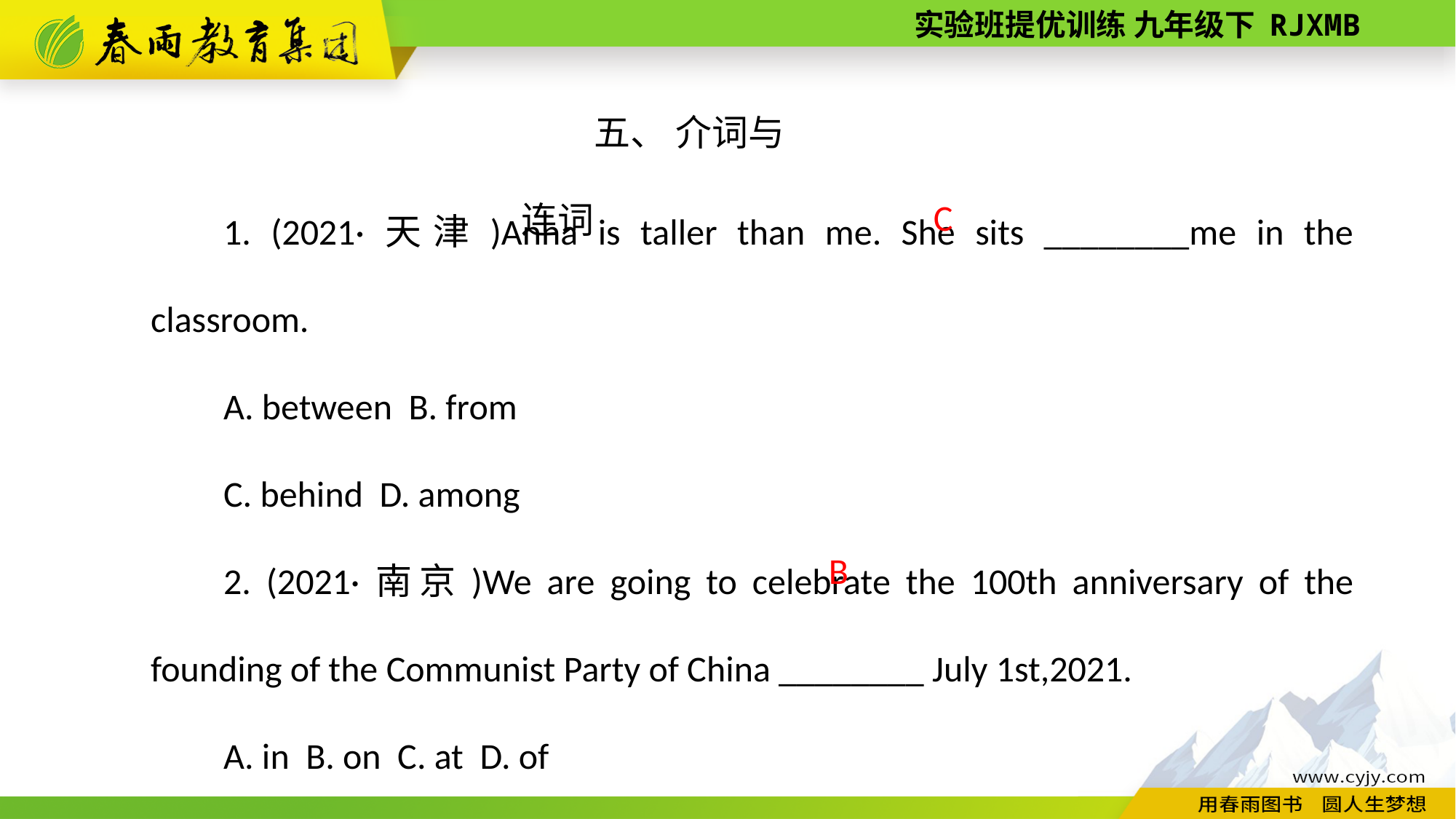

五、 介词与连词
1. (2021·天津)Anna is taller than me. She sits ________me in the classroom.
A. between  B. from
C. behind  D. among
2. (2021·南京)We are going to celebrate the 100th anniversary of the founding of the Communist Party of China ________ July 1st,2021.
A. in  B. on  C. at  D. of
C
B